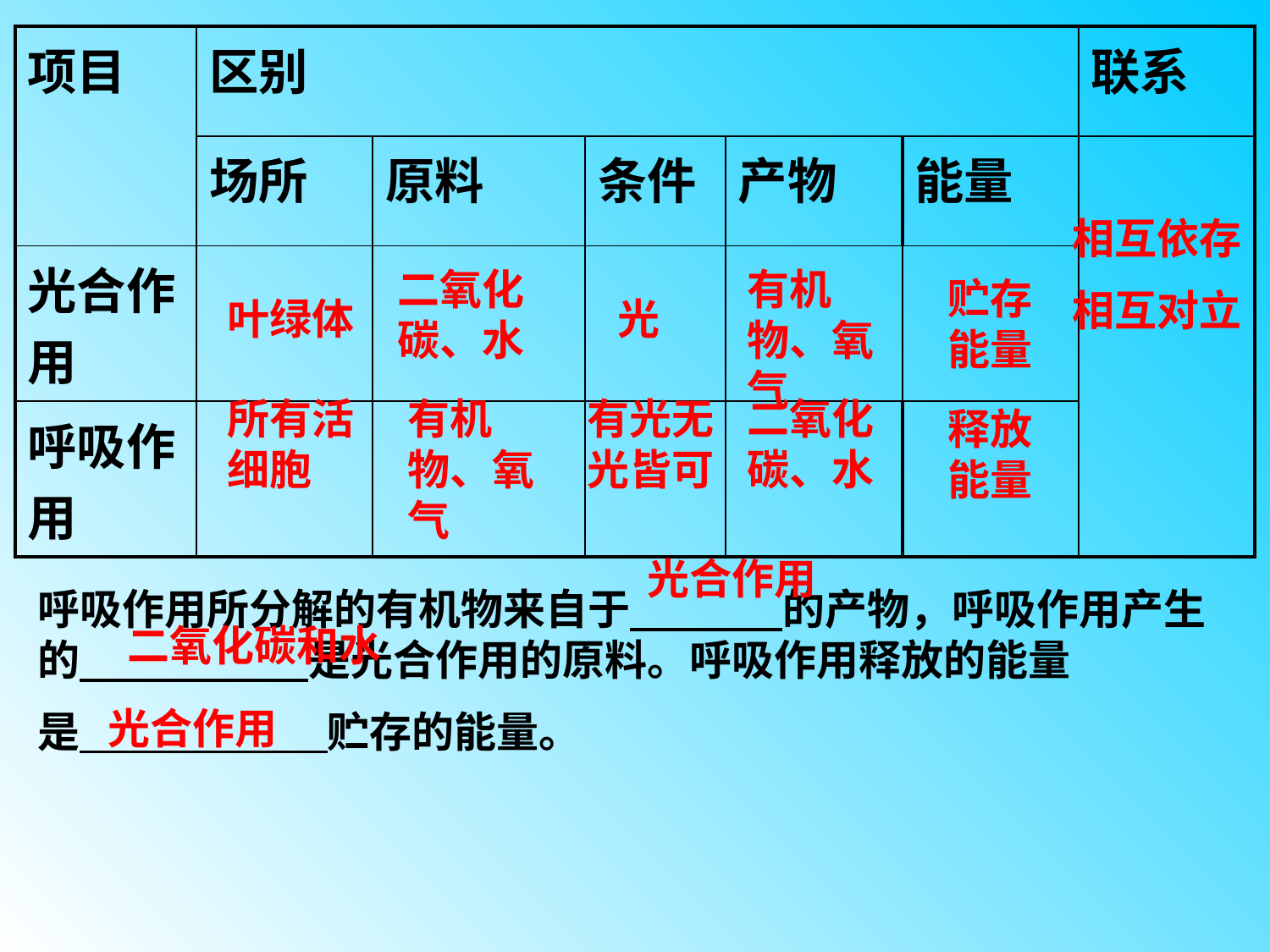

| 项目 | 区别 |  |  |  |  | 联系 |
| --- | --- | --- | --- | --- | --- | --- |
|  | 场所 | 原料 | 条件 | 产物 | 能量 |  |
| 光合作用 |  |  |  |  |  |  |
| 呼吸作用 |  |  |  |  |  |  |
相互依存
相互对立
二氧化碳、水
有机物、氧气
贮存能量
叶绿体
光
所有活细胞
有机物、氧气
有光无光皆可
二氧化碳、水
释放能量
光合作用
呼吸作用所分解的有机物来自于                的产物，呼吸作用产生的                        是光合作用的原料。呼吸作用释放的能量
是                          贮存的能量。
二氧化碳和水
光合作用